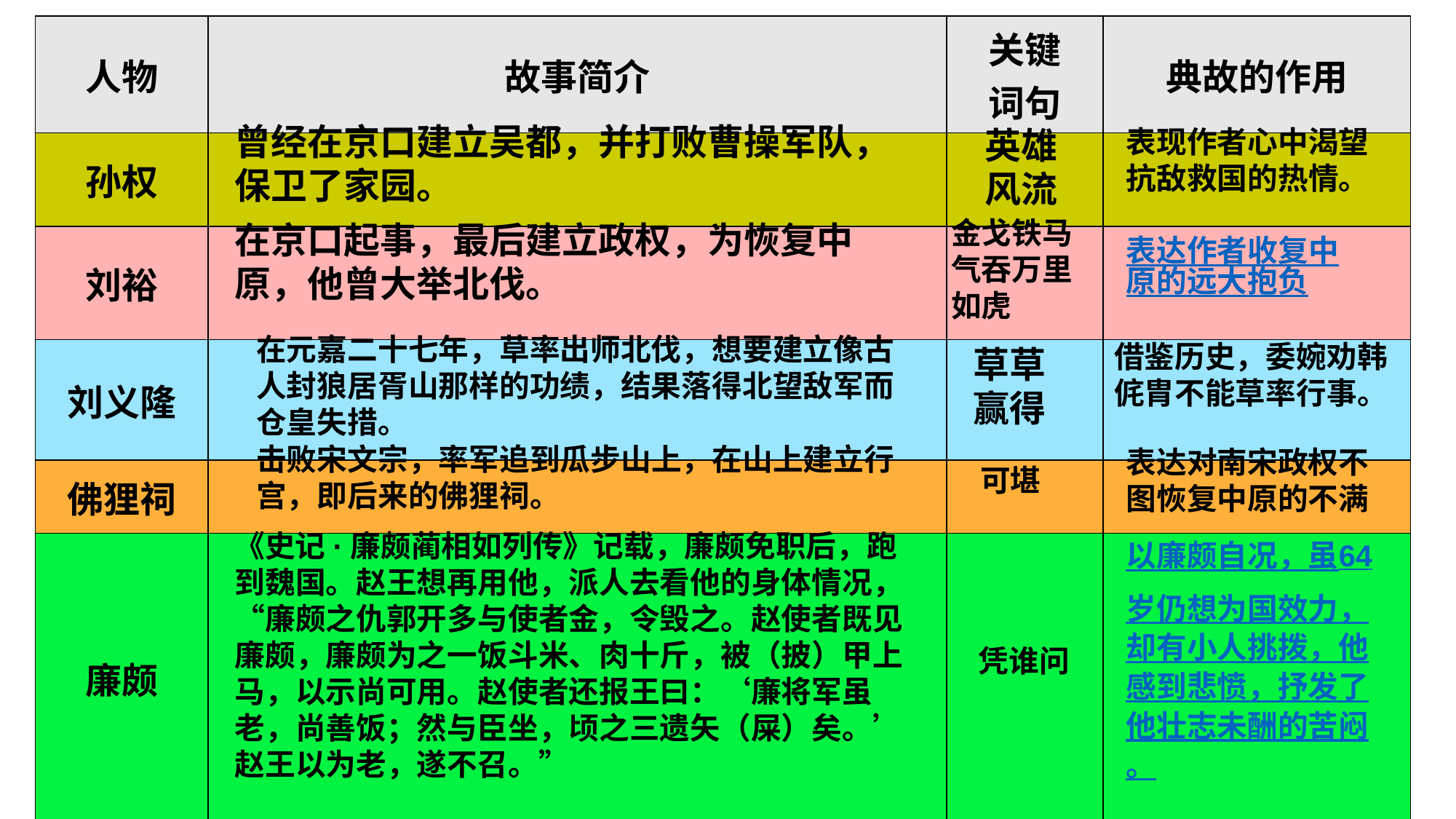

| 人物 | 故事简介 | 关键 词句 | 典故的作用 |
| --- | --- | --- | --- |
| 孙权 |  |  |  |
| 刘裕 |  |  |  |
| 刘义隆 |  |  |  |
| 佛狸祠 |  |  |  |
| 廉颇 |  |  |  |
曾经在京口建立吴都，并打败曹操军队，保卫了家园。
英雄
风流
表现作者心中渴望抗敌救国的热情。
金戈铁马
气吞万里如虎
在京口起事，最后建立政权，为恢复中原，他曾大举北伐。

表达作者收复中原的远大抱负
在元嘉二十七年，草率出师北伐，想要建立像古人封狼居胥山那样的功绩，结果落得北望敌军而仓皇失措。
借鉴历史，委婉劝韩侂胄不能草率行事。
草草
赢得
击败宋文宗，率军追到瓜步山上，在山上建立行 宫，即后来的佛狸祠。
表达对南宋政权不图恢复中原的不满
可堪
《史记·廉颇蔺相如列传》记载，廉颇免职后，跑到魏国。赵王想再用他，派人去看他的身体情况，“廉颇之仇郭开多与使者金，令毁之。赵使者既见廉颇，廉颇为之一饭斗米、肉十斤，被（披）甲上马，以示尚可用。赵使者还报王曰：‘廉将军虽老，尚善饭；然与臣坐，顷之三遗矢（屎）矣。’赵王以为老，遂不召。”
以廉颇自况，虽64岁仍想为国效力，却有小人挑拨，他感到悲愤，抒发了他壮志未酬的苦闷。
凭谁问